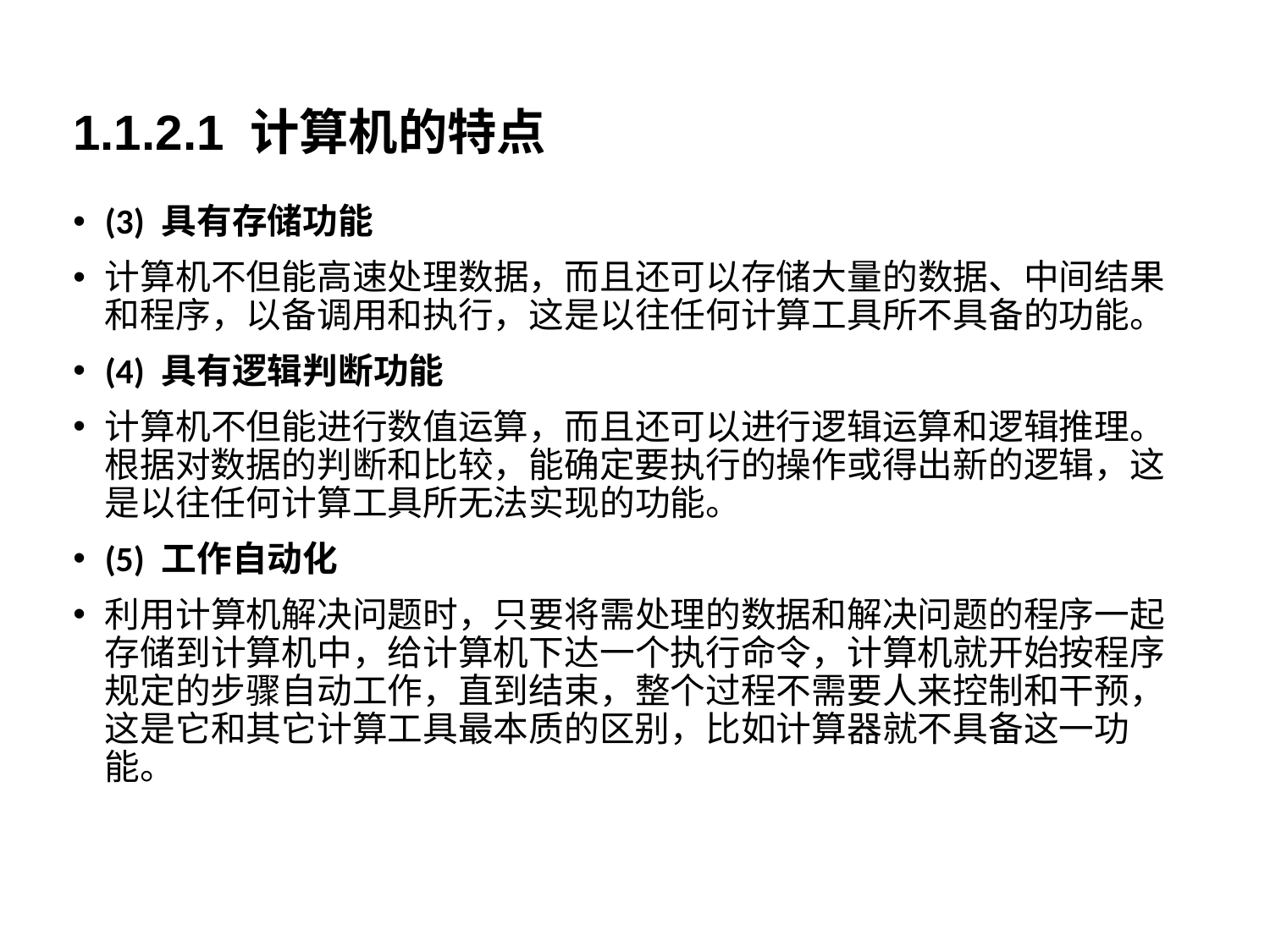

# 1.1.2.1 计算机的特点
(3) 具有存储功能
计算机不但能高速处理数据，而且还可以存储大量的数据、中间结果和程序，以备调用和执行，这是以往任何计算工具所不具备的功能。
(4) 具有逻辑判断功能
计算机不但能进行数值运算，而且还可以进行逻辑运算和逻辑推理。根据对数据的判断和比较，能确定要执行的操作或得出新的逻辑，这是以往任何计算工具所无法实现的功能。
(5) 工作自动化
利用计算机解决问题时，只要将需处理的数据和解决问题的程序一起存储到计算机中，给计算机下达一个执行命令，计算机就开始按程序规定的步骤自动工作，直到结束，整个过程不需要人来控制和干预，这是它和其它计算工具最本质的区别，比如计算器就不具备这一功能。